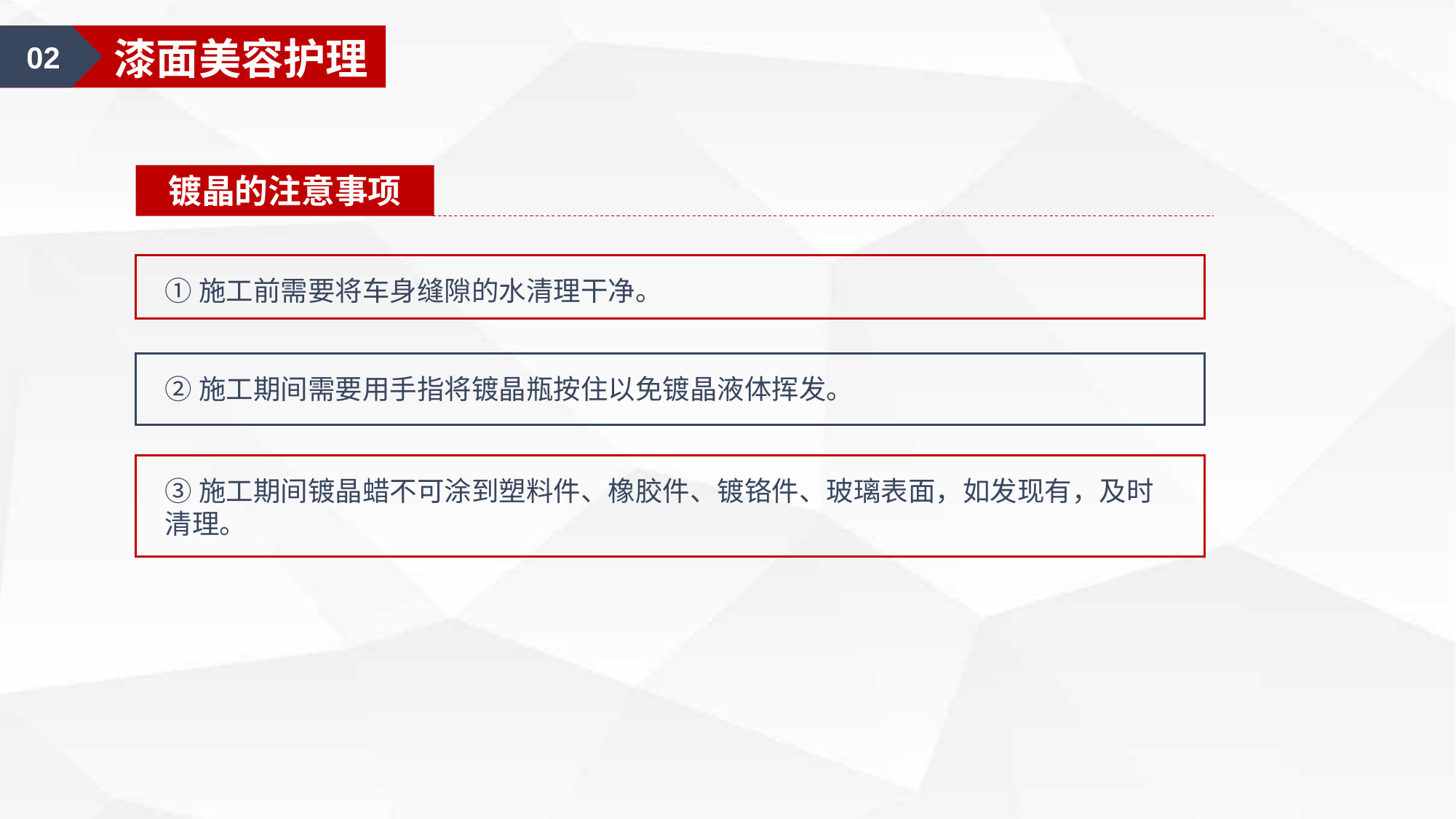

02
漆面美容护理
镀晶的注意事项

①施工前需要将车身缝隙的水清理干净。

②施工期间需要用手指将镀晶瓶按住以免镀晶液体挥发。

③施工期间镀晶蜡不可涂到塑料件、橡胶件、镀铬件、玻璃表面，如发现有，及时清理。